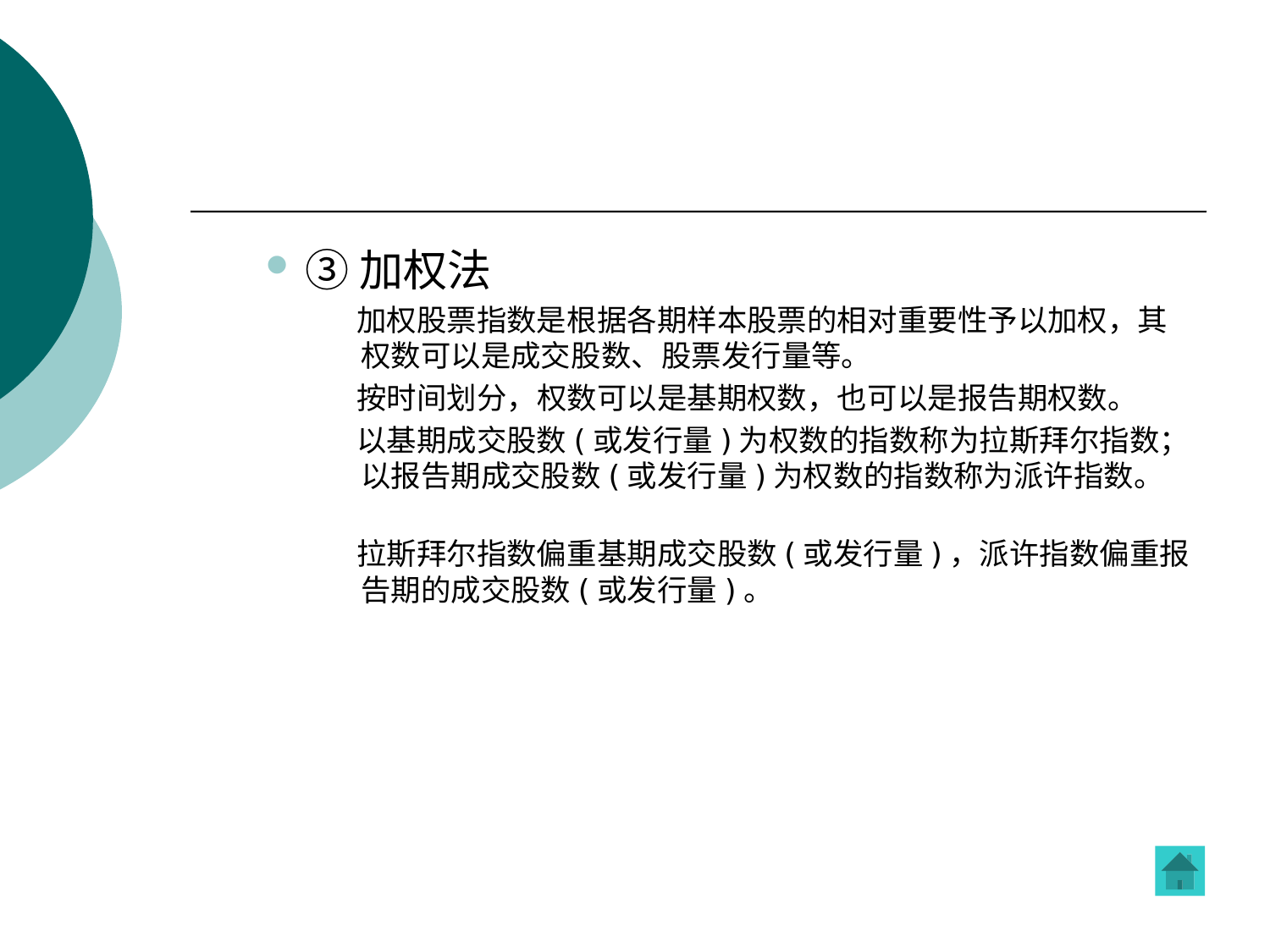

③加权法
   加权股票指数是根据各期样本股票的相对重要性予以加权，其权数可以是成交股数、股票发行量等。
   按时间划分，权数可以是基期权数，也可以是报告期权数。
   以基期成交股数(或发行量)为权数的指数称为拉斯拜尔指数；以报告期成交股数(或发行量)为权数的指数称为派许指数。
   拉斯拜尔指数偏重基期成交股数(或发行量)，派许指数偏重报告期的成交股数(或发行量)。